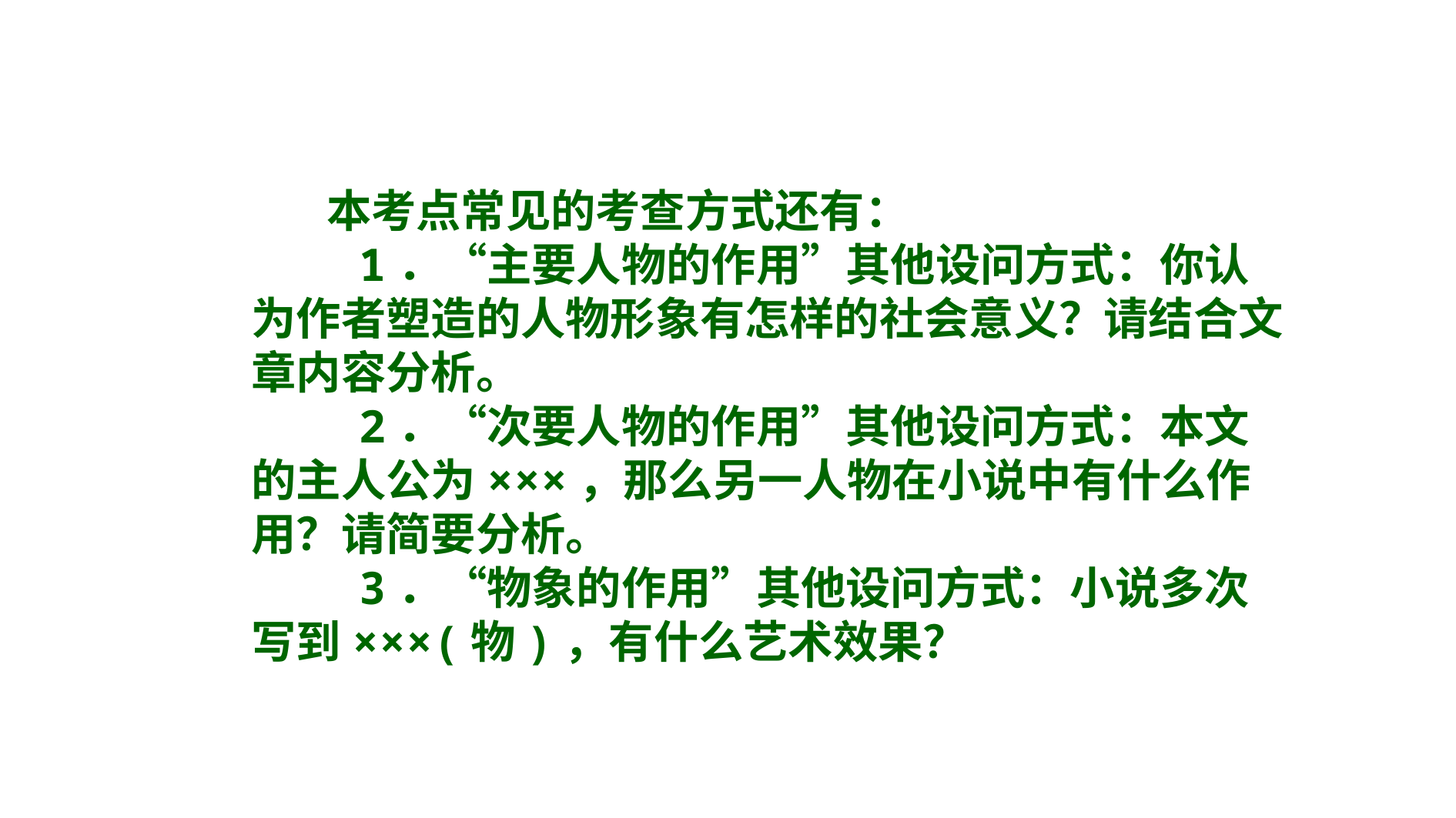

本考点常见的考查方式还有：
    1．“主要人物的作用”其他设问方式：你认为作者塑造的人物形象有怎样的社会意义？请结合文章内容分析。
    2．“次要人物的作用”其他设问方式：本文的主人公为×××，那么另一人物在小说中有什么作用？请简要分析。
    3．“物象的作用”其他设问方式：小说多次写到×××(物)，有什么艺术效果？